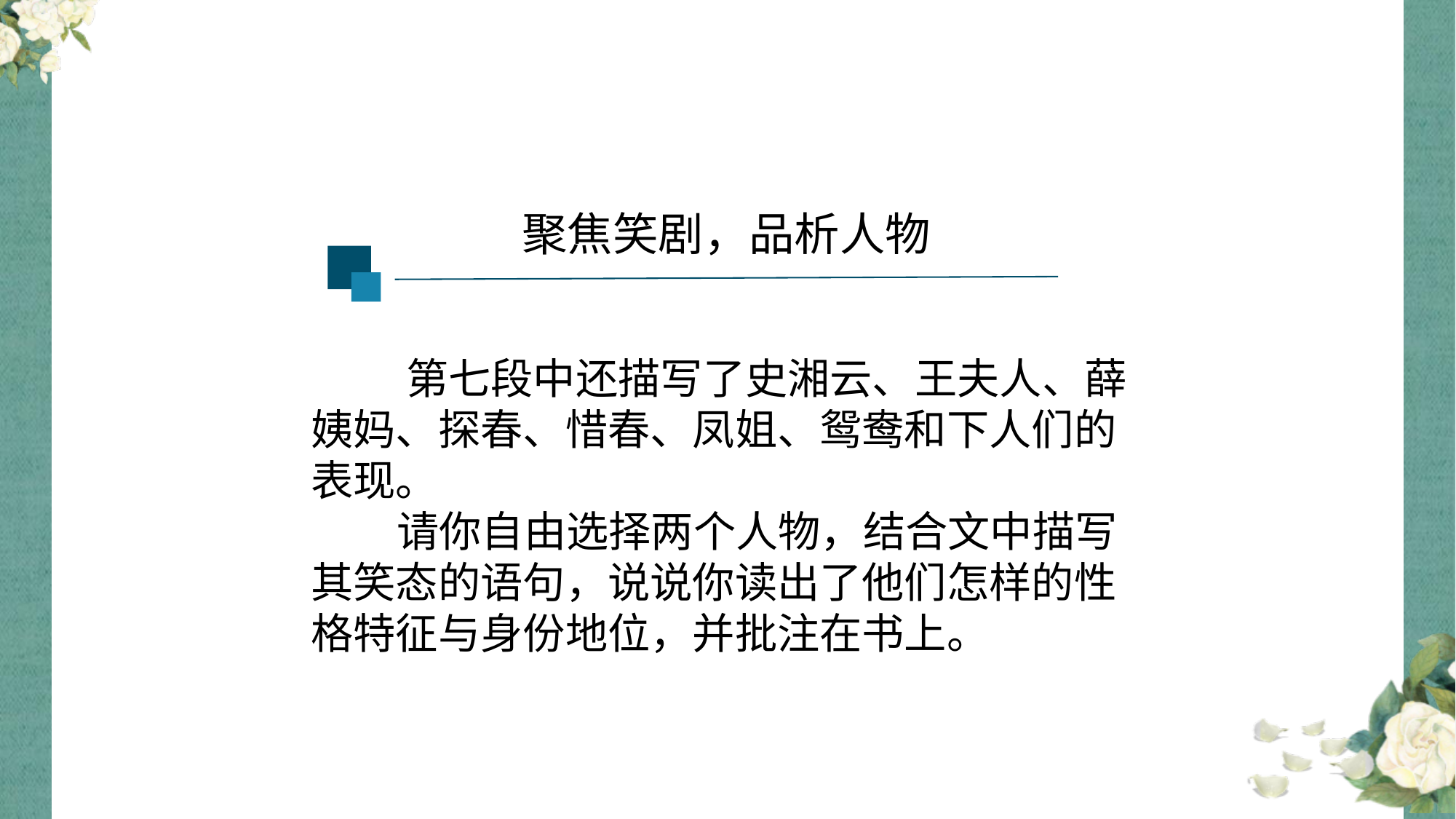

聚焦笑剧，品析人物

          第七段中还描写了史湘云、王夫人、薛姨妈、探春、惜春、凤姐、鸳鸯和下人们的表现。
        请你自由选择两个人物，结合文中描写其笑态的语句，说说你读出了他们怎样的性格特征与身份地位，并批注在书上。